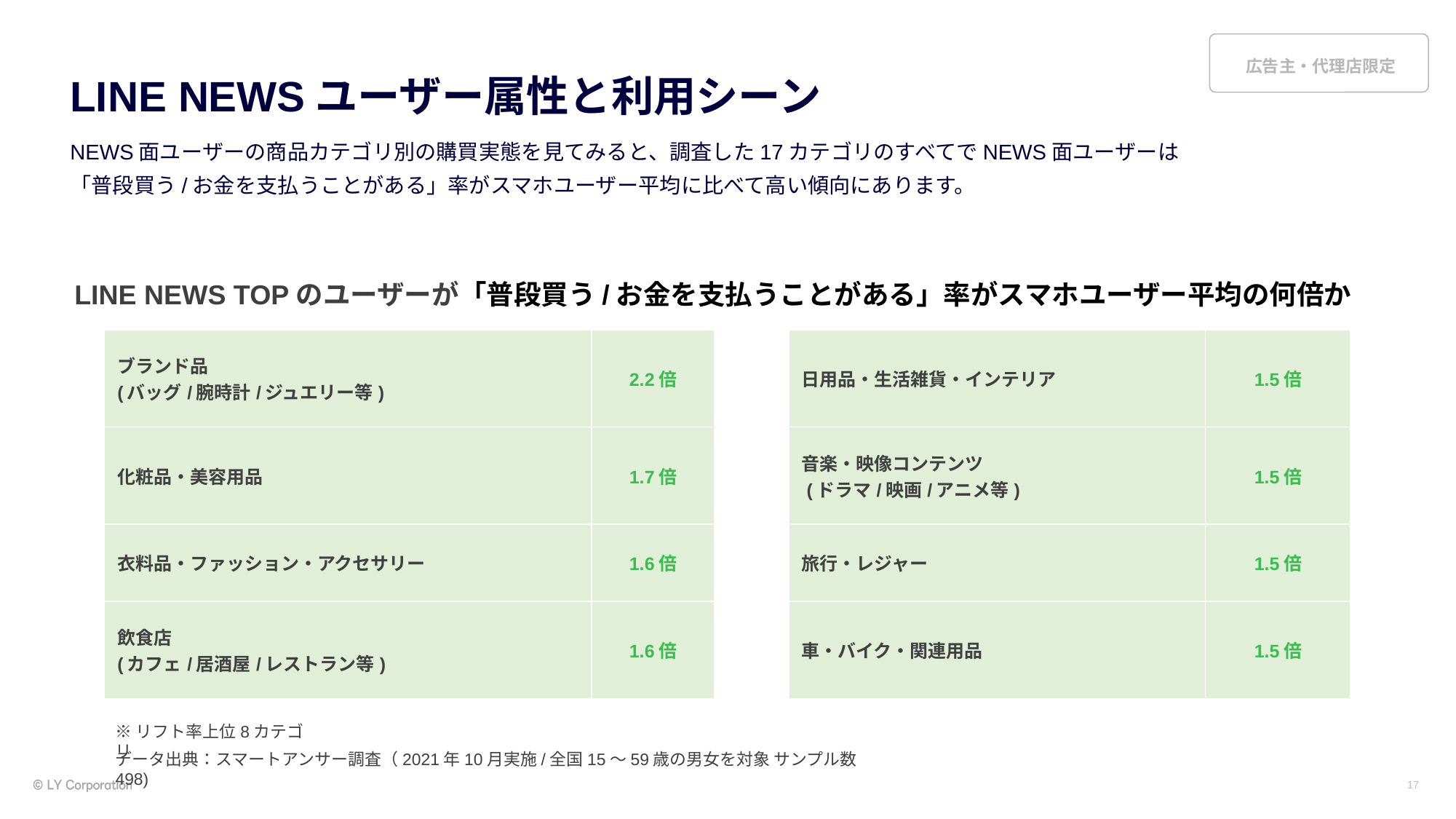

# LINE NEWSユーザー属性と利用シーン
NEWS面ユーザーの商品カテゴリ別の購買実態を見てみると、調査した17カテゴリのすべてでNEWS面ユーザーは
「普段買う/お金を支払うことがある」率がスマホユーザー平均に比べて高い傾向にあります。
LINE NEWS TOPのユーザーが「普段買う/お金を支払うことがある」率がスマホユーザー平均の何倍か
| ブランド品 (バッグ/腕時計/ジュエリー等) | 2.2倍 |  | 日用品・生活雑貨・インテリア | 1.5倍 |
| --- | --- | --- | --- | --- |
| 化粧品・美容用品 | 1.7倍 |  | 音楽・映像コンテンツ (ドラマ/映画/アニメ等) | 1.5倍 |
| 衣料品・ファッション・アクセサリー | 1.6倍 |  | 旅行・レジャー | 1.5倍 |
| 飲食店 (カフェ/居酒屋/レストラン等) | 1.6倍 |  | 車・バイク・関連用品 | 1.5倍 |
※リフト率上位8カテゴリ
データ出典：スマートアンサー調査（2021年10月実施/全国15～59歳の男女を対象 サンプル数498)